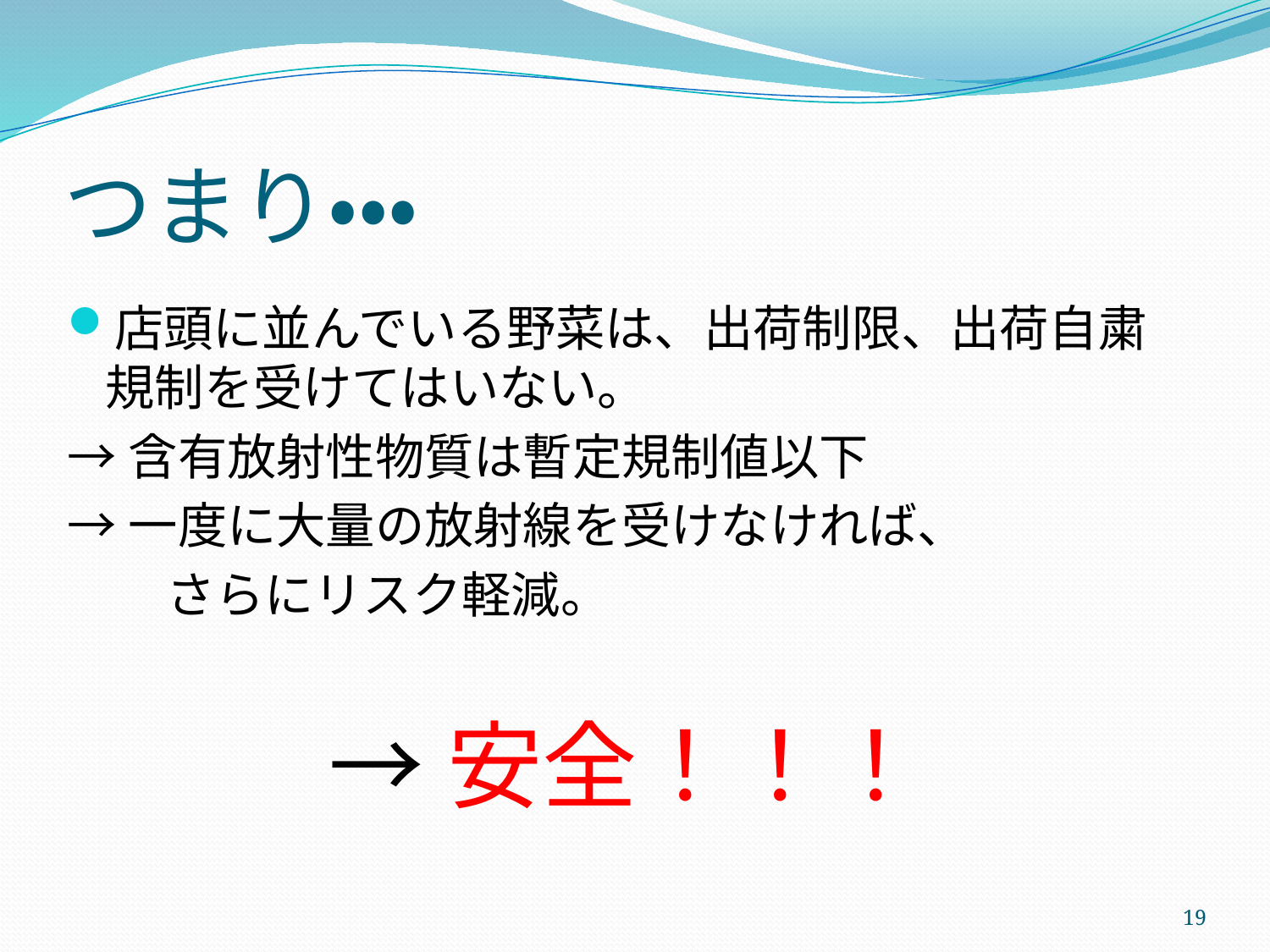

# つまり・・・

店頭に並んでいる野菜は、出荷制限、出荷自粛規制を受けてはいない。
→含有放射性物質は暫定規制値以下
→一度に大量の放射線を受けなければ、
　　さらにリスク軽減。

→安全！！！

19